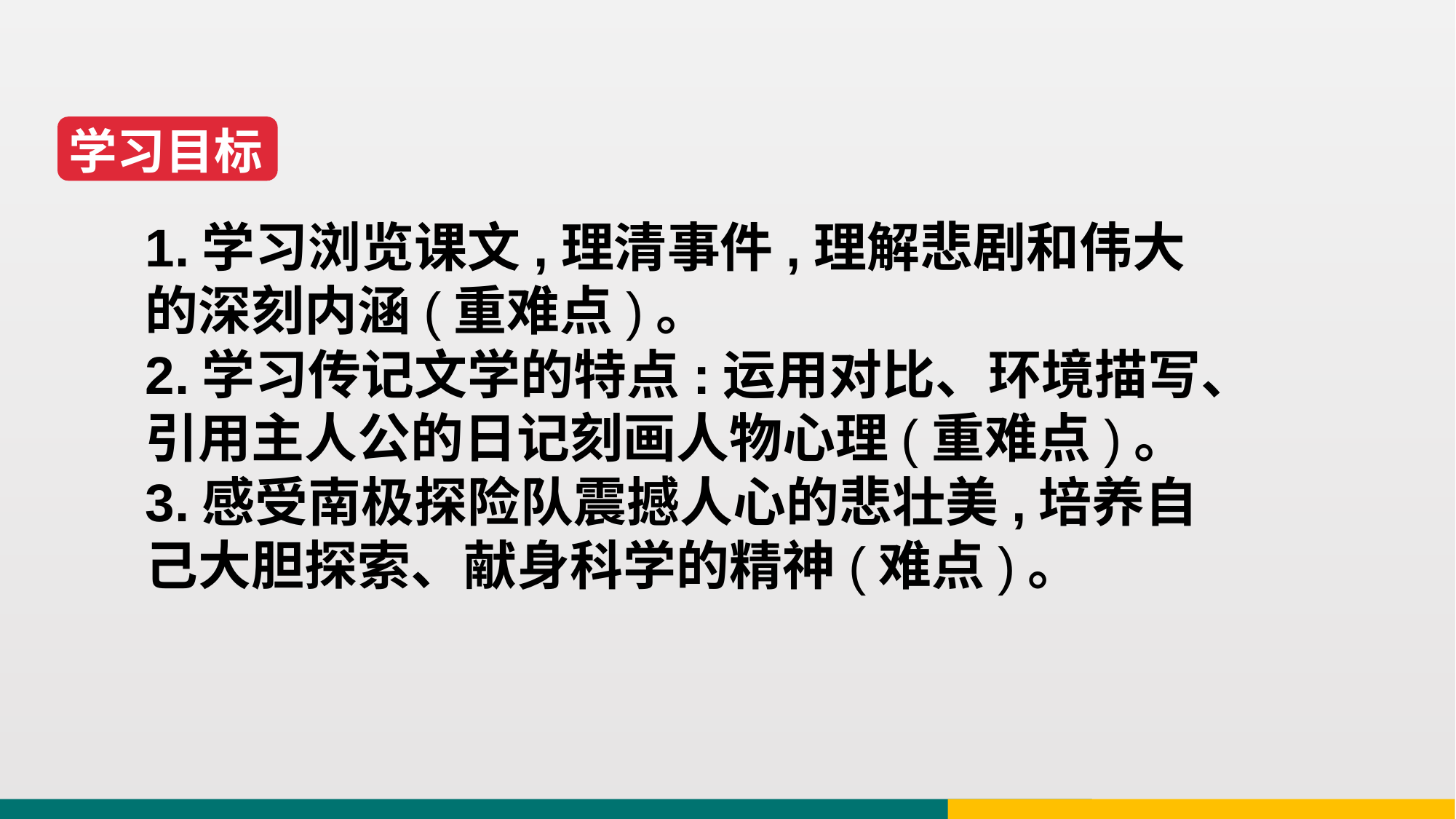

学习目标
1.学习浏览课文,理清事件,理解悲剧和伟大的深刻内涵(重难点)。
2.学习传记文学的特点:运用对比、环境描写、引用主人公的日记刻画人物心理(重难点)。
3.感受南极探险队震撼人心的悲壮美,培养自己大胆探索、献身科学的精神(难点)。